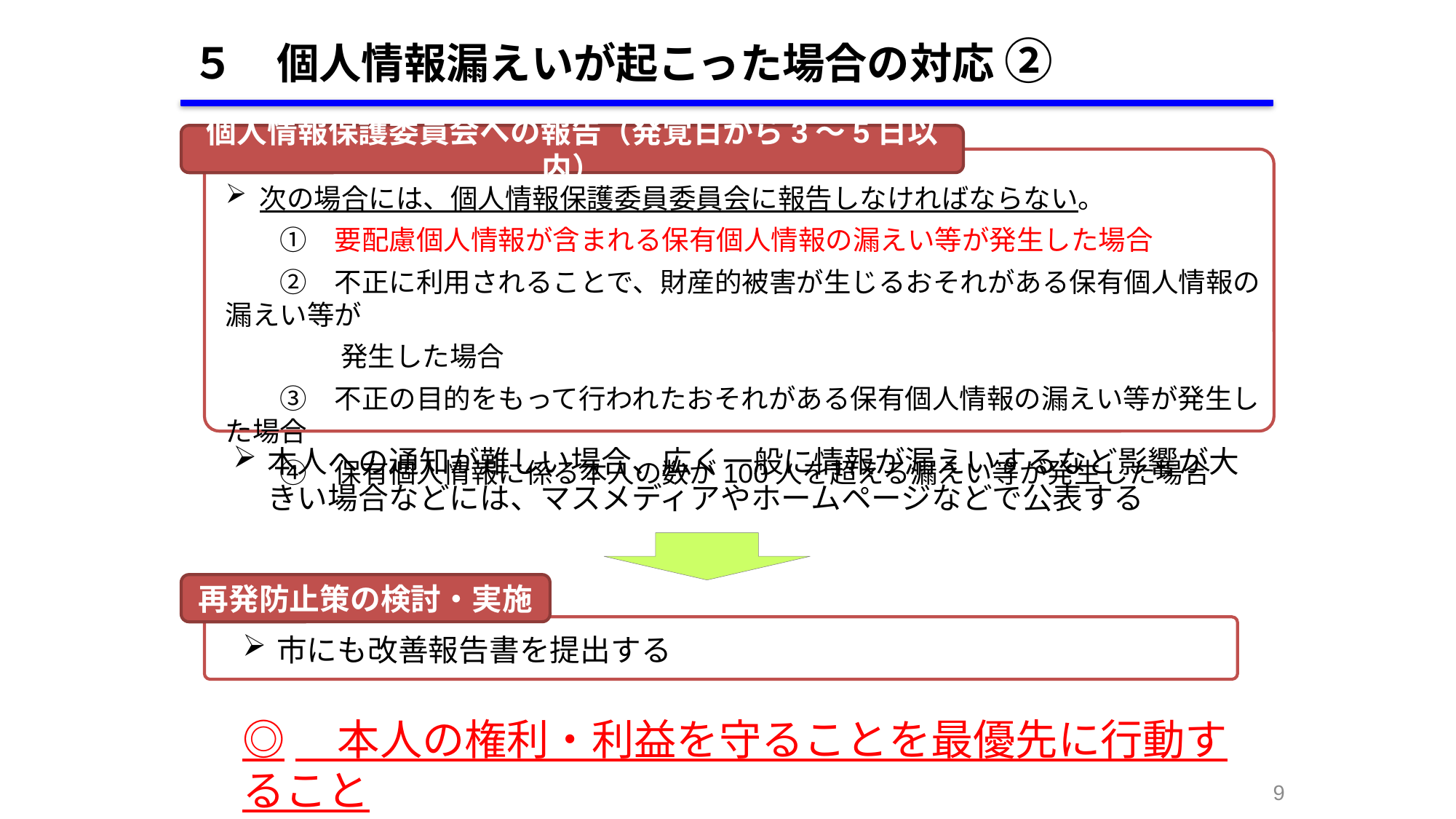

５　個人情報漏えいが起こった場合の対応 ②

個人情報保護委員会への報告（発覚日から3～5日以内）

次の場合には、個人情報保護委員委員会に報告しなければならない。
　　①　要配慮個人情報が含まれる保有個人情報の漏えい等が発生した場合
　　②　不正に利用されることで、財産的被害が生じるおそれがある保有個人情報の漏えい等が
　　　　 発生した場合
　　③　不正の目的をもって行われたおそれがある保有個人情報の漏えい等が発生した場合
　　④　保有個人情報に係る本人の数が100人を超える漏えい等が発生した場合
本人への通知が難しい場合、広く一般に情報が漏えいするなど影響が大きい場合などには、マスメディアやホームページなどで公表する

再発防止策の検討・実施

市にも改善報告書を提出する
◎　本人の権利・利益を守ることを最優先に行動すること
9